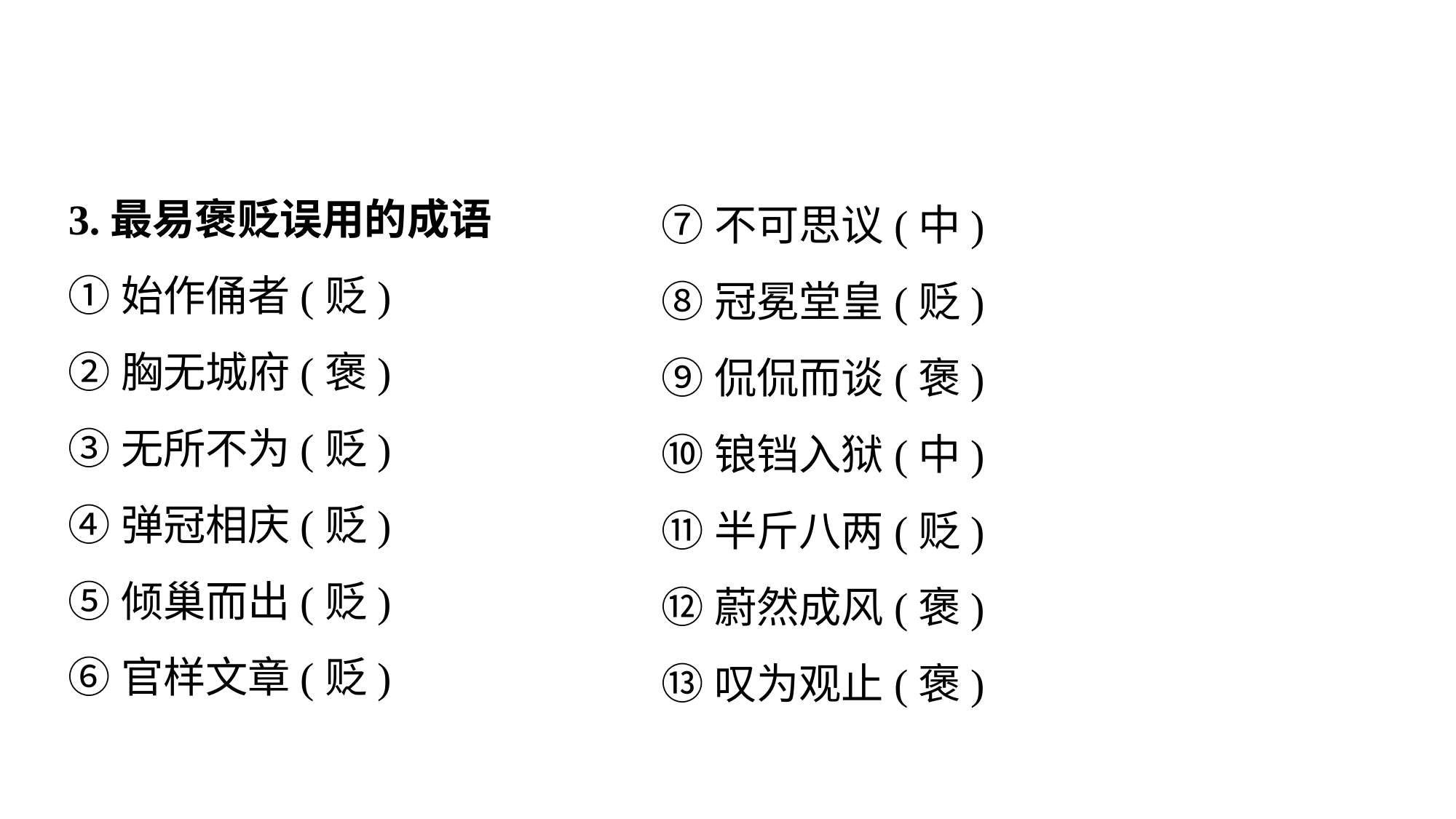

3.最易褒贬误用的成语
①始作俑者(贬)
②胸无城府(褒)
③无所不为(贬)
④弹冠相庆(贬)
⑤倾巢而出(贬)
⑥官样文章(贬)
⑦不可思议(中)
⑧冠冕堂皇(贬)
⑨侃侃而谈(褒)
⑩锒铛入狱(中)
⑪半斤八两(贬)
⑫蔚然成风(褒)
⑬叹为观止(褒)